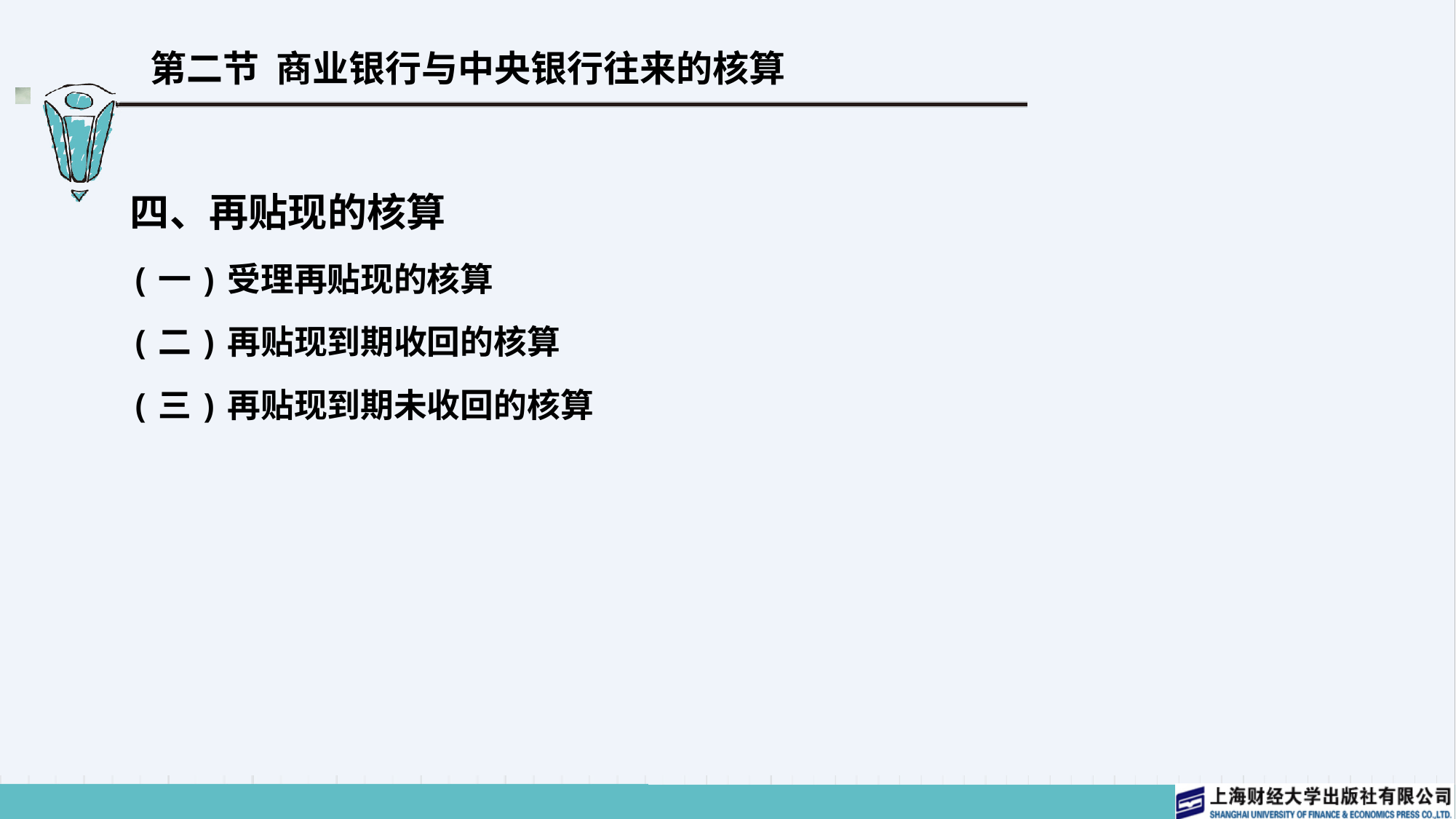

# 第二节  商业银行与中央银行往来的核算
四、再贴现的核算
(一)受理再贴现的核算
(二)再贴现到期收回的核算
(三)再贴现到期未收回的核算